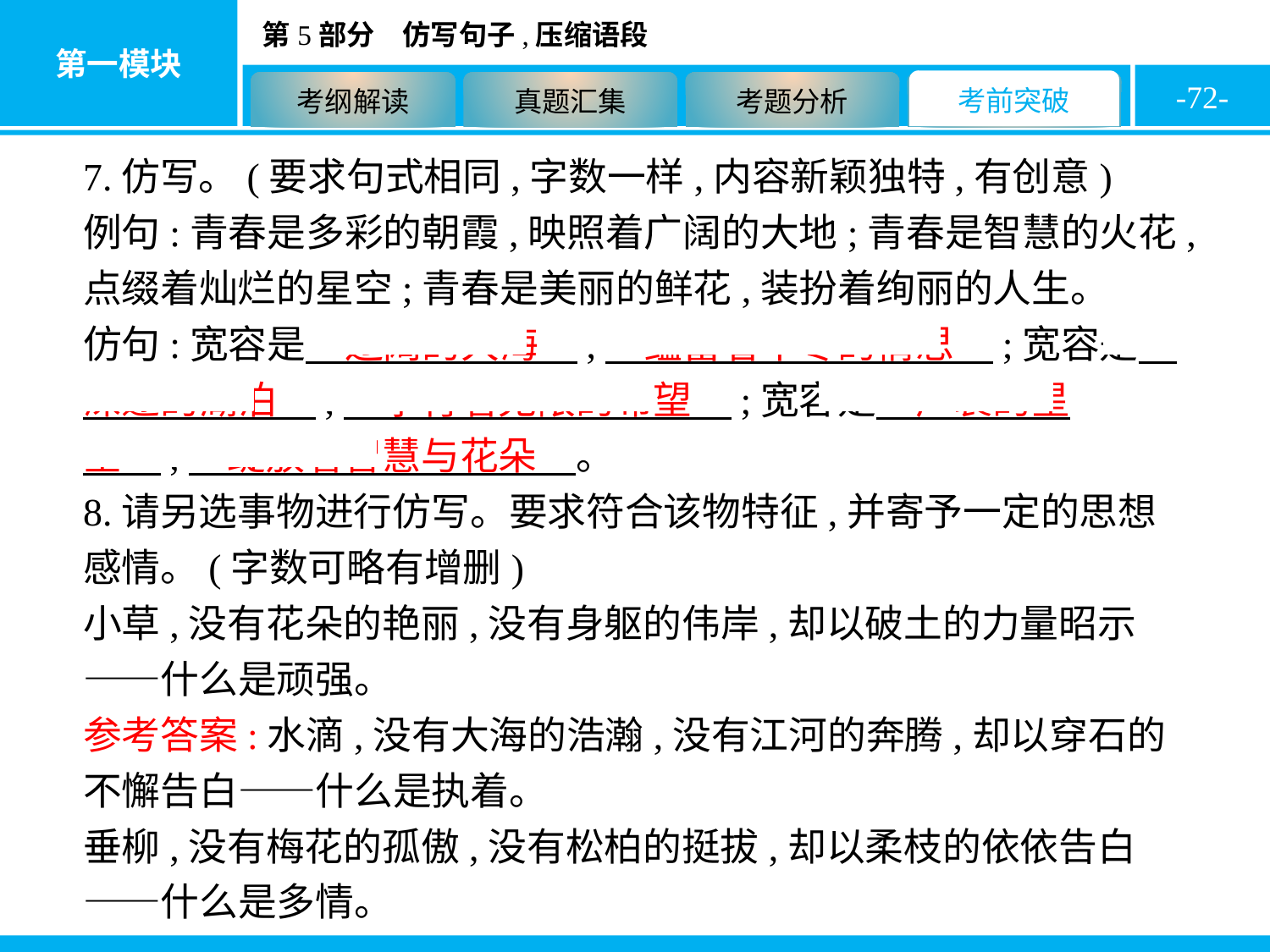

-72-
7.仿写。(要求句式相同,字数一样,内容新颖独特,有创意)
例句:青春是多彩的朝霞,映照着广阔的大地;青春是智慧的火花,点缀着灿烂的星空;青春是美丽的鲜花,装扮着绚丽的人生。
仿句:宽容是　辽阔的大海　,　蕴蓄着不尽的情思　;宽容是　深邃的湖泊　,　孕育着无限的希望　;宽容是　广袤的星空　,　绽放着智慧与花朵　。
8.请另选事物进行仿写。要求符合该物特征,并寄予一定的思想感情。(字数可略有增删)
小草,没有花朵的艳丽,没有身躯的伟岸,却以破土的力量昭示——什么是顽强。
参考答案:水滴,没有大海的浩瀚,没有江河的奔腾,却以穿石的不懈告白——什么是执着。
垂柳,没有梅花的孤傲,没有松柏的挺拔,却以柔枝的依依告白——什么是多情。